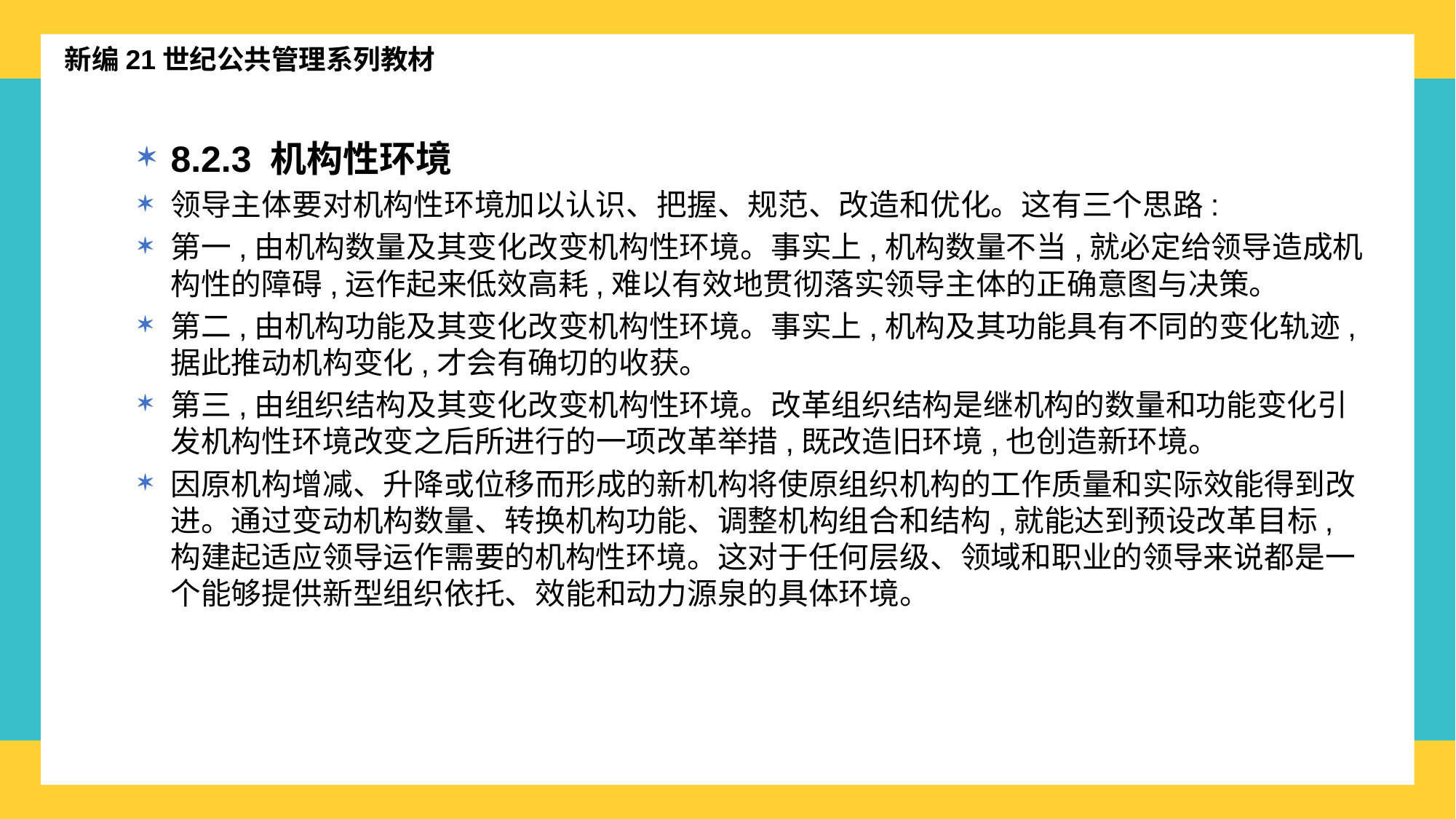

新编21世纪公共管理系列教材
8.2.3 机构性环境
领导主体要对机构性环境加以认识、把握、规范、改造和优化。这有三个思路:
第一,由机构数量及其变化改变机构性环境。事实上,机构数量不当,就必定给领导造成机构性的障碍,运作起来低效高耗,难以有效地贯彻落实领导主体的正确意图与决策。
第二,由机构功能及其变化改变机构性环境。事实上,机构及其功能具有不同的变化轨迹,据此推动机构变化,才会有确切的收获。
第三,由组织结构及其变化改变机构性环境。改革组织结构是继机构的数量和功能变化引发机构性环境改变之后所进行的一项改革举措,既改造旧环境,也创造新环境。
因原机构增减、升降或位移而形成的新机构将使原组织机构的工作质量和实际效能得到改进。通过变动机构数量、转换机构功能、调整机构组合和结构,就能达到预设改革目标,构建起适应领导运作需要的机构性环境。这对于任何层级、领域和职业的领导来说都是一个能够提供新型组织依托、效能和动力源泉的具体环境。